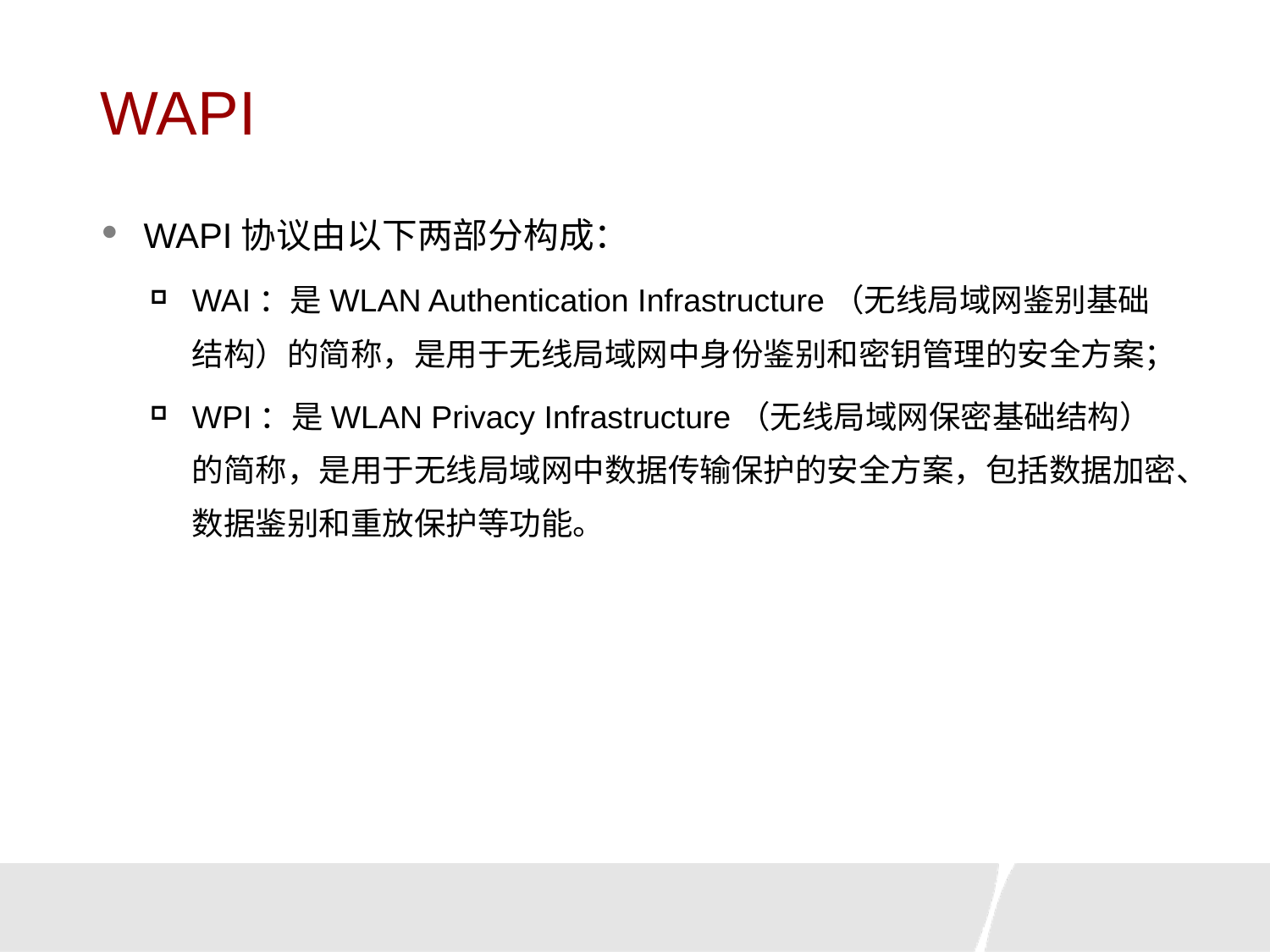

# WAPI
WAPI协议由以下两部分构成：
WAI：是WLAN Authentication Infrastructure（无线局域网鉴别基础结构）的简称，是用于无线局域网中身份鉴别和密钥管理的安全方案；
WPI：是WLAN Privacy Infrastructure（无线局域网保密基础结构）的简称，是用于无线局域网中数据传输保护的安全方案，包括数据加密、数据鉴别和重放保护等功能。